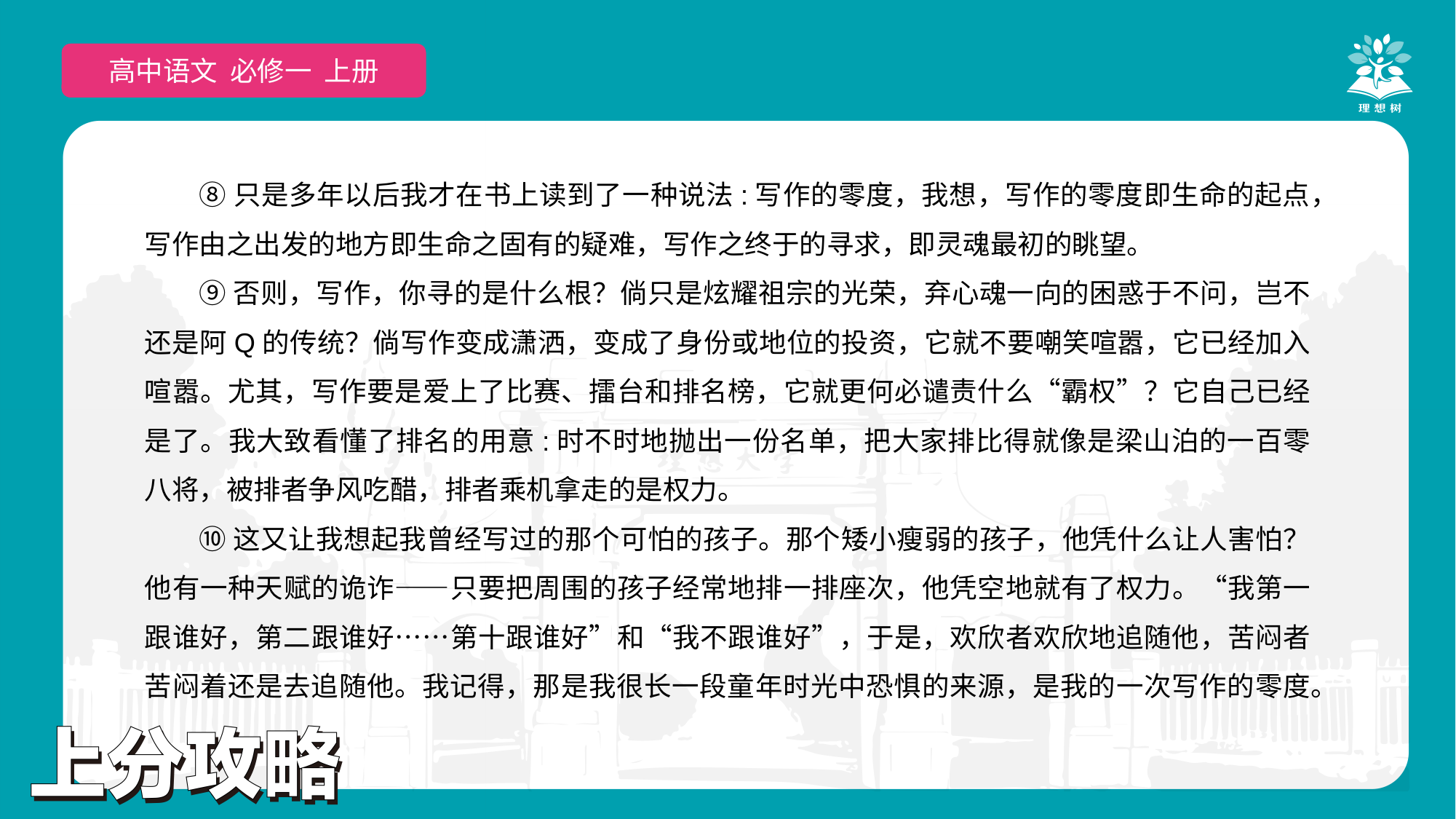

高中语文  选择性必修上
高中语文  必修一  上册
⑧只是多年以后我才在书上读到了一种说法:写作的零度，我想，写作的零度即生命的起点，写作由之出发的地方即生命之固有的疑难，写作之终于的寻求，即灵魂最初的眺望。
⑨否则，写作，你寻的是什么根？倘只是炫耀祖宗的光荣，弃心魂一向的困惑于不问，岂不还是阿Q的传统？倘写作变成潇洒，变成了身份或地位的投资，它就不要嘲笑喧嚣，它已经加入喧嚣。尤其，写作要是爱上了比赛、擂台和排名榜，它就更何必谴责什么“霸权”？它自己已经是了。我大致看懂了排名的用意:时不时地抛出一份名单，把大家排比得就像是梁山泊的一百零八将，被排者争风吃醋，排者乘机拿走的是权力。
⑩这又让我想起我曾经写过的那个可怕的孩子。那个矮小瘦弱的孩子，他凭什么让人害怕？他有一种天赋的诡诈——只要把周围的孩子经常地排一排座次，他凭空地就有了权力。“我第一跟谁好，第二跟谁好……第十跟谁好”和“我不跟谁好”，于是，欢欣者欢欣地追随他，苦闷者苦闷着还是去追随他。我记得，那是我很长一段童年时光中恐惧的来源，是我的一次写作的零度。